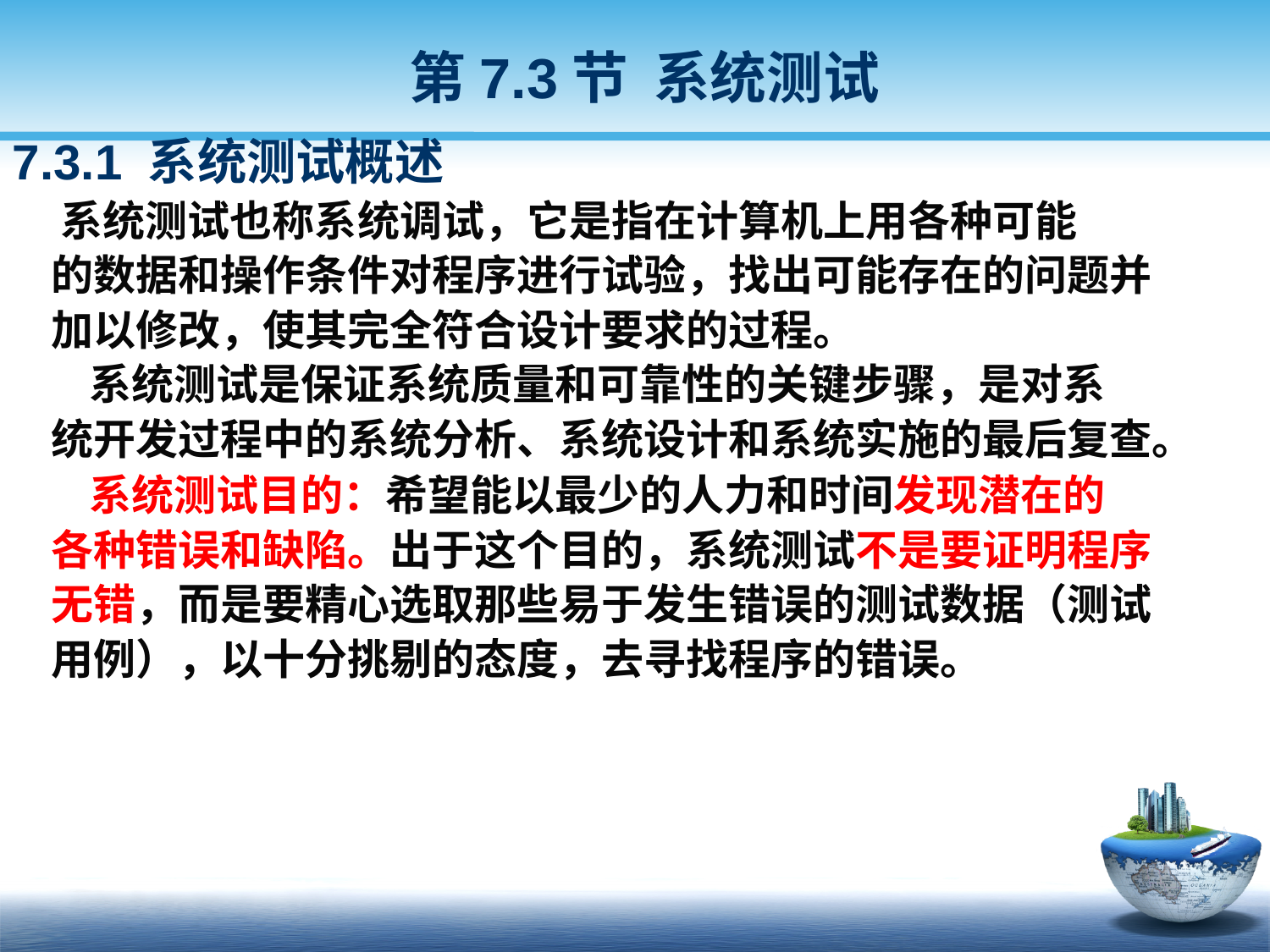

第7.3节  系统测试

7.3.1 系统测试概述
    系统测试也称系统调试，它是指在计算机上用各种可能
   的数据和操作条件对程序进行试验，找出可能存在的问题并
   加以修改，使其完全符合设计要求的过程。
       系统测试是保证系统质量和可靠性的关键步骤，是对系
   统开发过程中的系统分析、系统设计和系统实施的最后复查。
       系统测试目的：希望能以最少的人力和时间发现潜在的
   各种错误和缺陷。出于这个目的，系统测试不是要证明程序
   无错，而是要精心选取那些易于发生错误的测试数据（测试
   用例），以十分挑剔的态度，去寻找程序的错误。